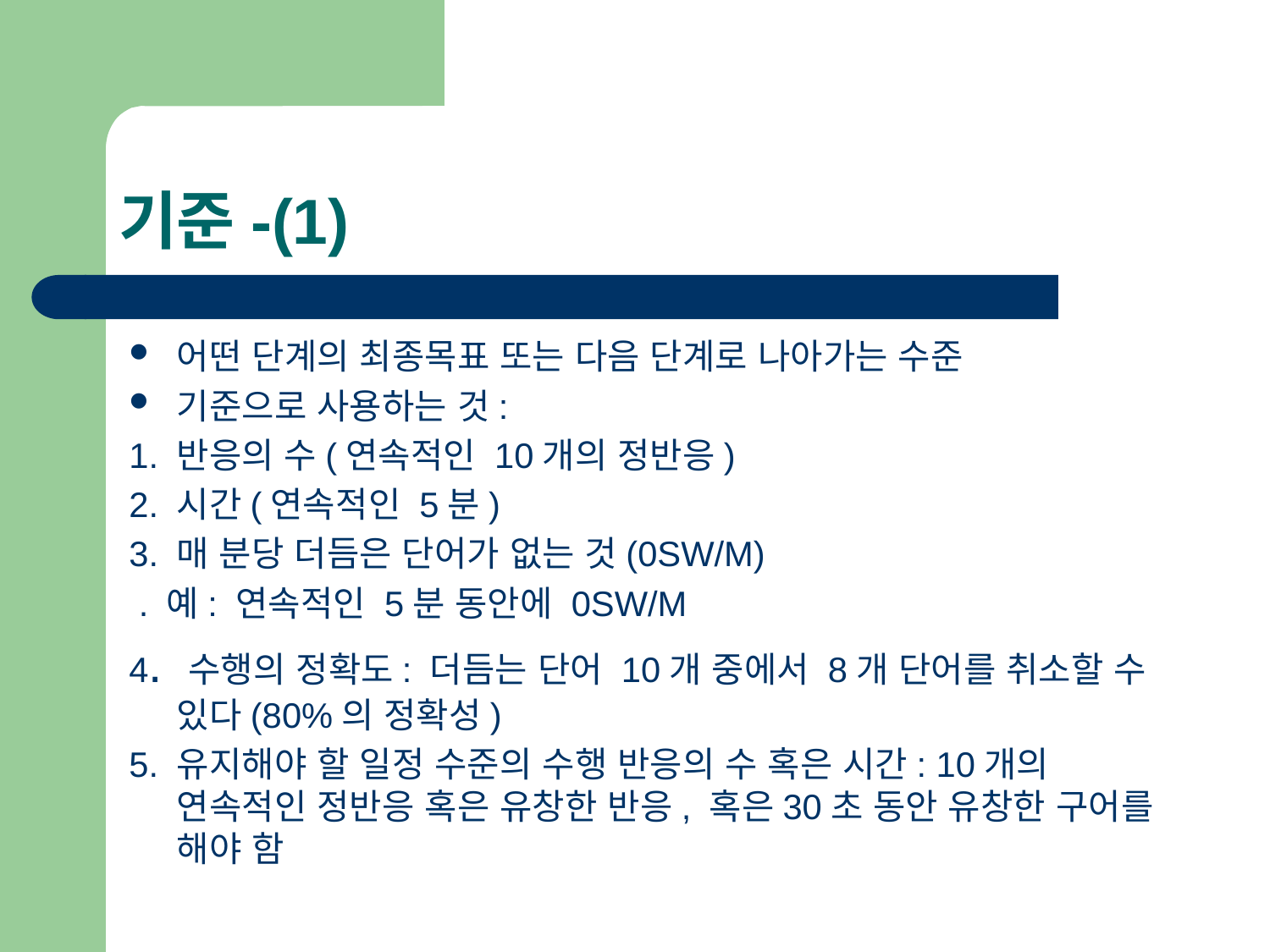

# 기준-(1)
어떤 단계의 최종목표 또는 다음 단계로 나아가는 수준
기준으로 사용하는 것:
1. 반응의 수(연속적인 10개의 정반응)
2. 시간(연속적인 5분)
3. 매 분당 더듬은 단어가 없는 것(0SW/M)
 . 예: 연속적인 5분 동안에 0SW/M
4. 수행의 정확도: 더듬는 단어 10개 중에서 8개 단어를 취소할 수 있다(80%의 정확성)
5. 유지해야 할 일정 수준의 수행 반응의 수 혹은 시간: 10개의 연속적인 정반응 혹은 유창한 반응, 혹은30초 동안 유창한 구어를 해야 함